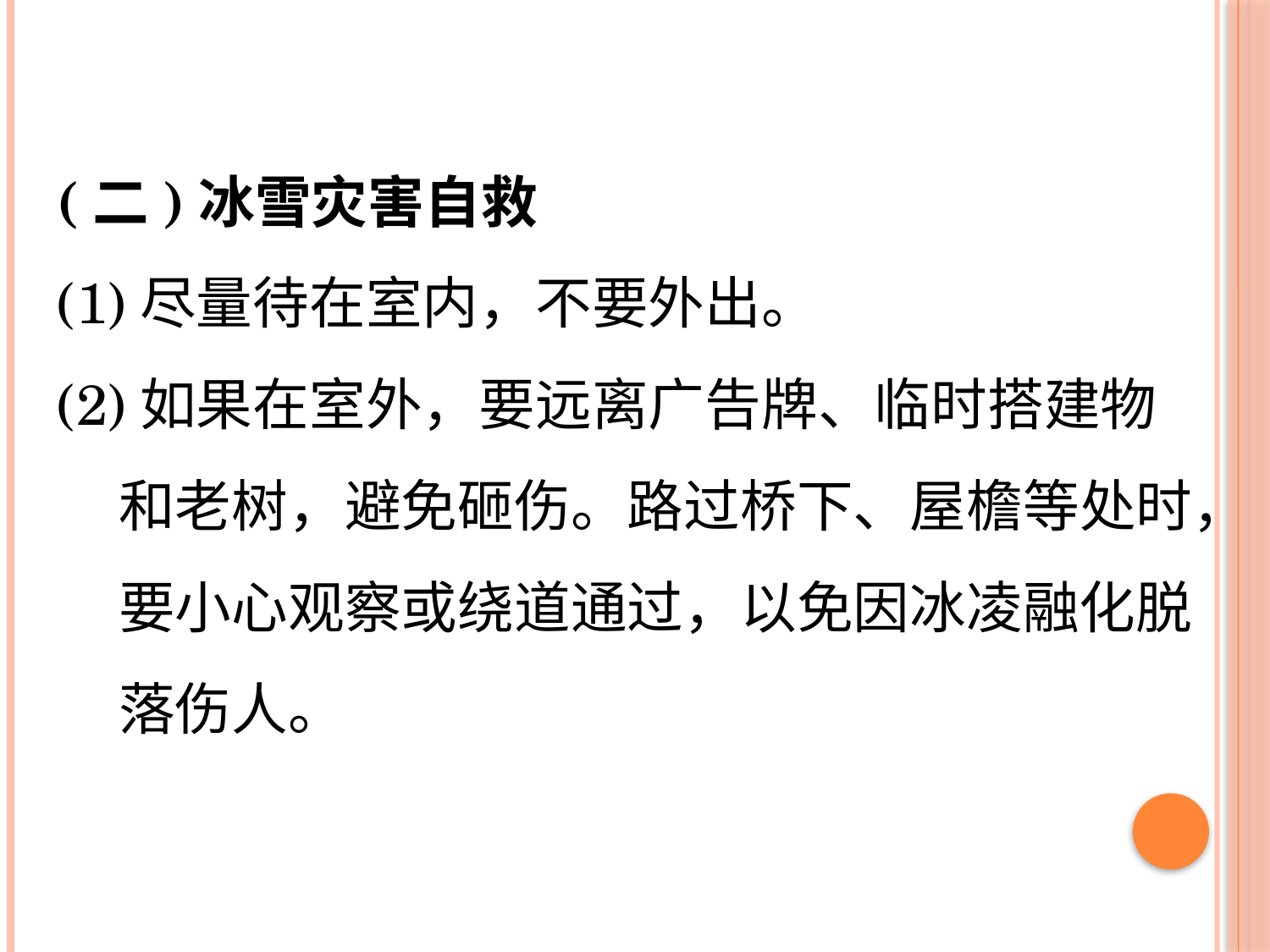

(二)冰雪灾害自救
(1)尽量待在室内，不要外出。
(2)如果在室外，要远离广告牌、临时搭建物和老树，避免砸伤。路过桥下、屋檐等处时，要小心观察或绕道通过，以免因冰凌融化脱落伤人。